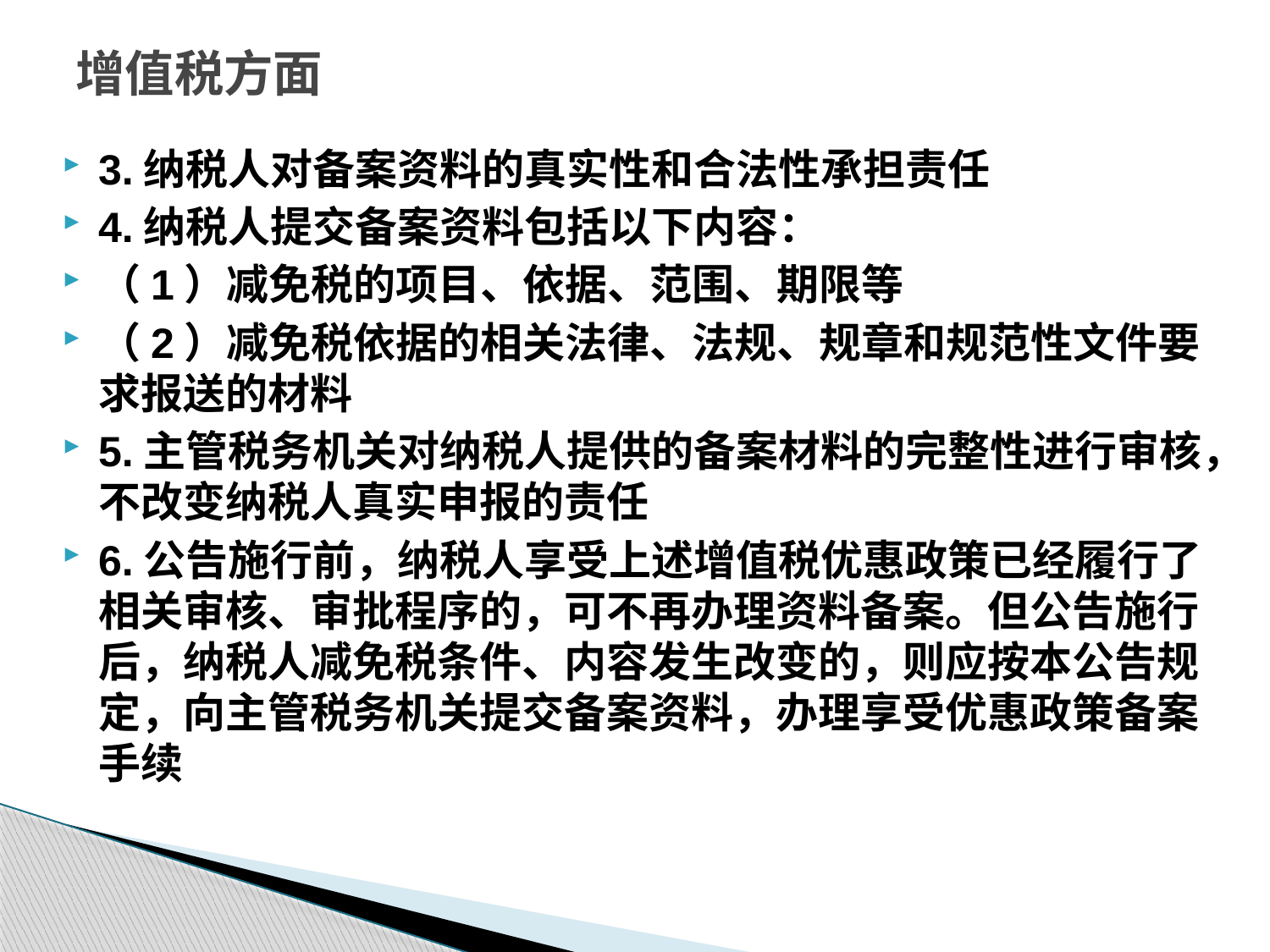

# 增值税方面
3.纳税人对备案资料的真实性和合法性承担责任
4.纳税人提交备案资料包括以下内容：
（1）减免税的项目、依据、范围、期限等
（2）减免税依据的相关法律、法规、规章和规范性文件要求报送的材料
5.主管税务机关对纳税人提供的备案材料的完整性进行审核，不改变纳税人真实申报的责任
6.公告施行前，纳税人享受上述增值税优惠政策已经履行了相关审核、审批程序的，可不再办理资料备案。但公告施行后，纳税人减免税条件、内容发生改变的，则应按本公告规定，向主管税务机关提交备案资料，办理享受优惠政策备案手续